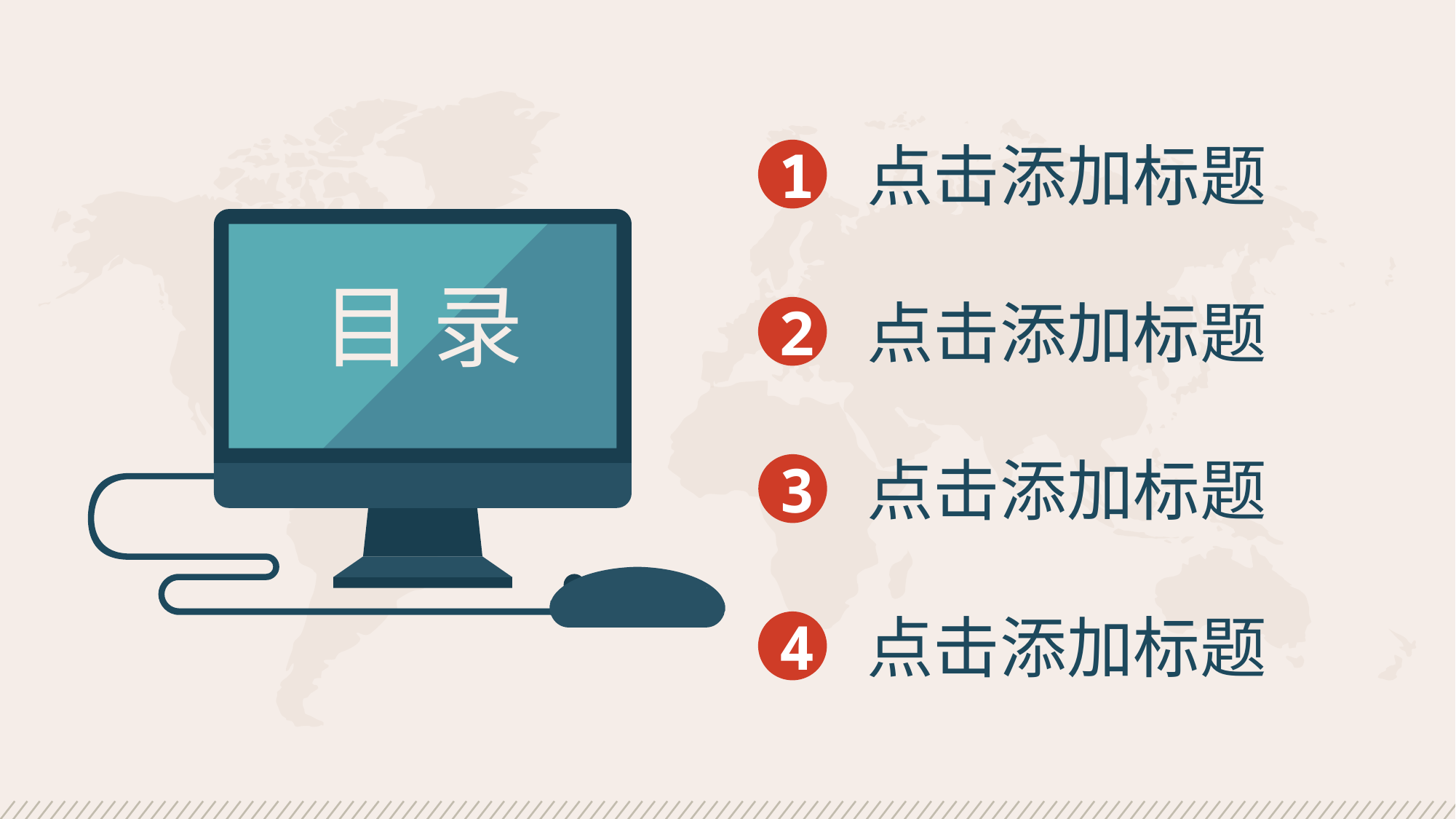

点击添加标题
1

目 录
点击添加标题
2
点击添加标题
3

点击添加标题
4